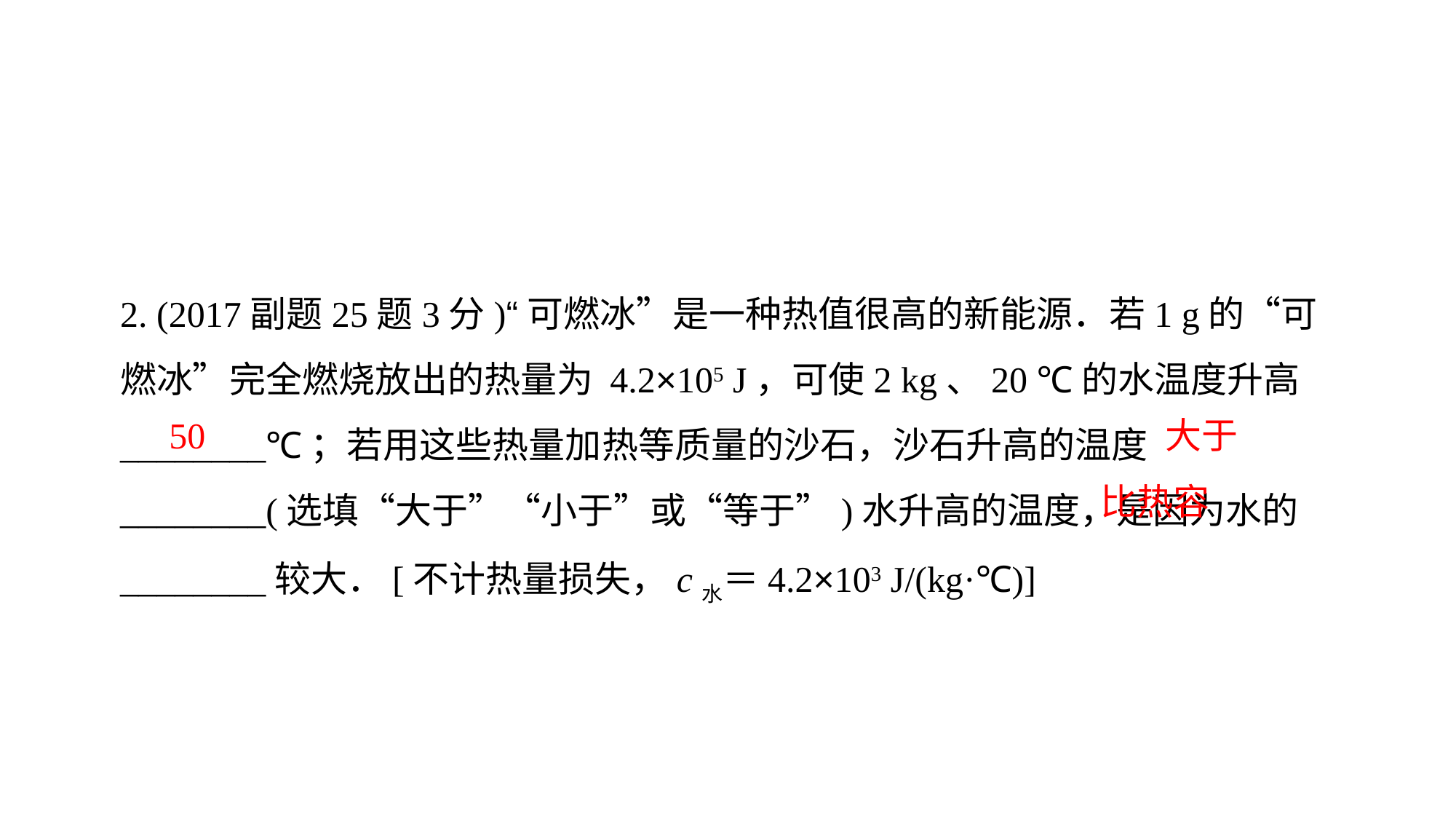

2. (2017副题25题3分)“可燃冰”是一种热值很高的新能源．若1 g的“可燃冰”完全燃烧放出的热量为 4.2×105 J，可使2 kg、20 ℃的水温度升高________℃；若用这些热量加热等质量的沙石，沙石升高的温度________(选填“大于”“小于”或“等于”)水升高的温度，是因为水的________较大．[不计热量损失，c水＝4.2×103 J/(kg·℃)]
大于
50
比热容